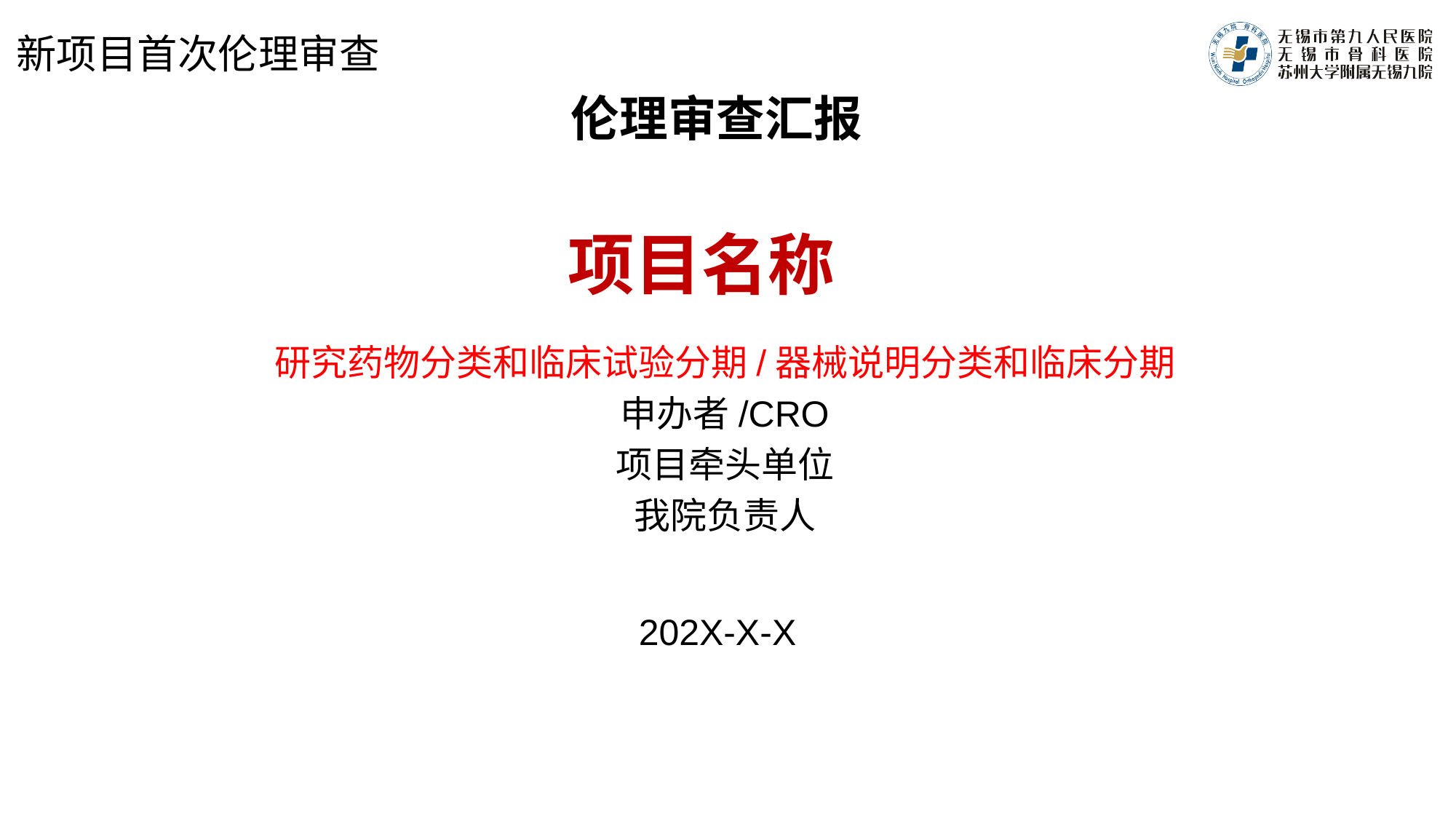

新项目首次伦理审查
伦理审查汇报
# 项目名称
研究药物分类和临床试验分期/器械说明分类和临床分期
申办者/CRO
项目牵头单位
我院负责人
202X-X-X